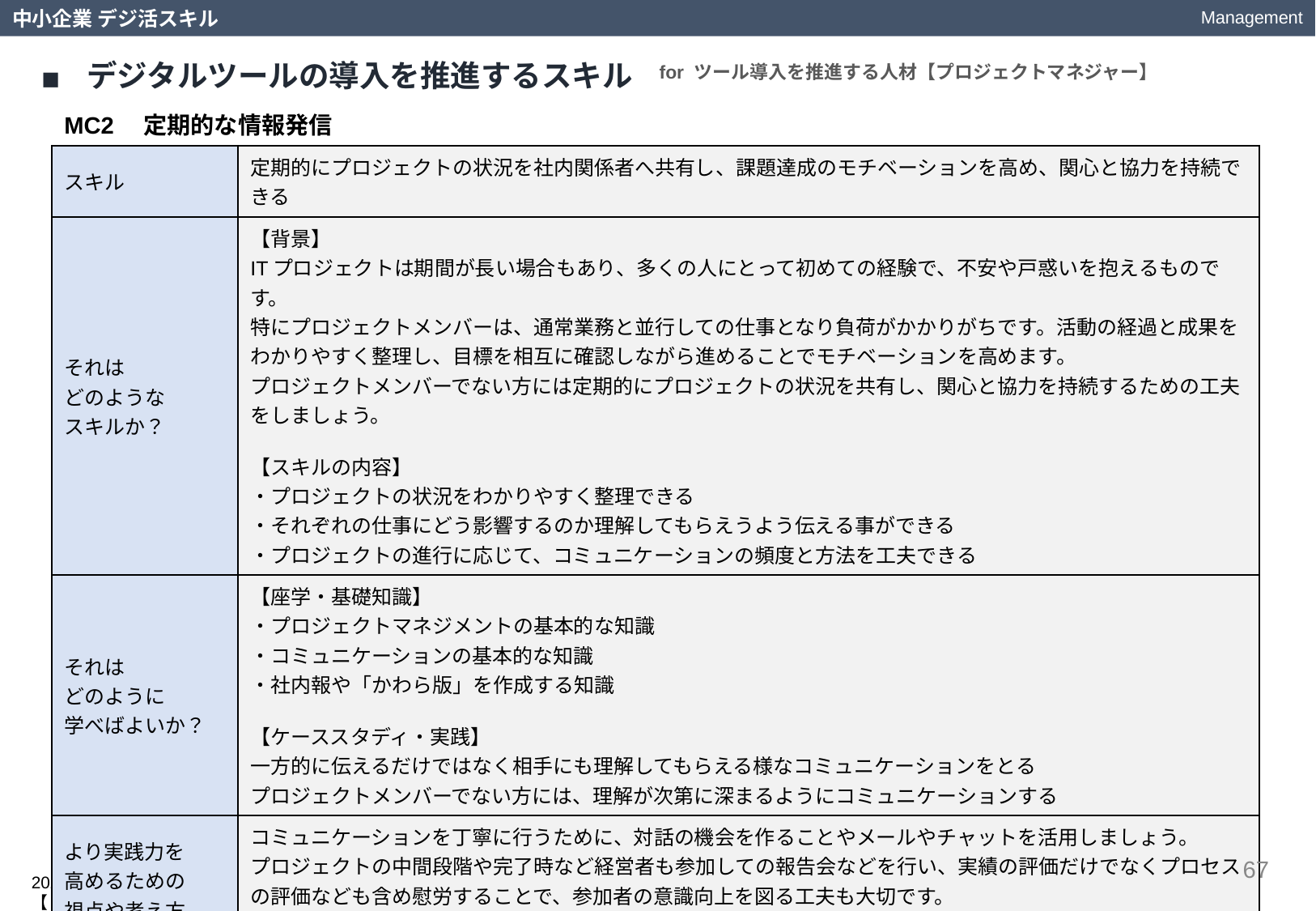

Management
中小企業 デジ活スキル
デジタルツールの導入を推進するスキル
for ツール導入を推進する人材【プロジェクトマネジャー】
MC2　定期的な情報発信
| スキル | 定期的にプロジェクトの状況を社内関係者へ共有し、課題達成のモチベーションを高め、関心と協力を持続できる |
| --- | --- |
| それは どのような スキルか？ | 【背景】 ITプロジェクトは期間が長い場合もあり、多くの人にとって初めての経験で、不安や戸惑いを抱えるものです。 特にプロジェクトメンバーは、通常業務と並行しての仕事となり負荷がかかりがちです。活動の経過と成果をわかりやすく整理し、目標を相互に確認しながら進めることでモチベーションを高めます。 プロジェクトメンバーでない方には定期的にプロジェクトの状況を共有し、関心と協力を持続するための工夫をしましょう。 【スキルの内容】 ・プロジェクトの状況をわかりやすく整理できる ・それぞれの仕事にどう影響するのか理解してもらえうよう伝える事ができる ・プロジェクトの進行に応じて、コミュニケーションの頻度と方法を工夫できる |
| それは どのように 学べばよいか？ | 【座学・基礎知識】 ・プロジェクトマネジメントの基本的な知識 ・コミュニケーションの基本的な知識 ・社内報や「かわら版」を作成する知識 【ケーススタディ・実践】 一方的に伝えるだけではなく相手にも理解してもらえる様なコミュニケーションをとる プロジェクトメンバーでない方には、理解が次第に深まるようにコミュニケーションする |
| より実践力を 高めるための 視点や考え方は？ | コミュニケーションを丁寧に行うために、対話の機会を作ることやメールやチャットを活用しましょう。 プロジェクトの中間段階や完了時など経営者も参加しての報告会などを行い、実績の評価だけでなくプロセスの評価なども含め慰労することで、参加者の意識向上を図る工夫も大切です。 プロジェクトメンバーとは懇親会を設けるなどチームビルディングに努め、業務負荷を会社としてフォローする体制や方法を検討することが成功への道へと繋がります。 |
67